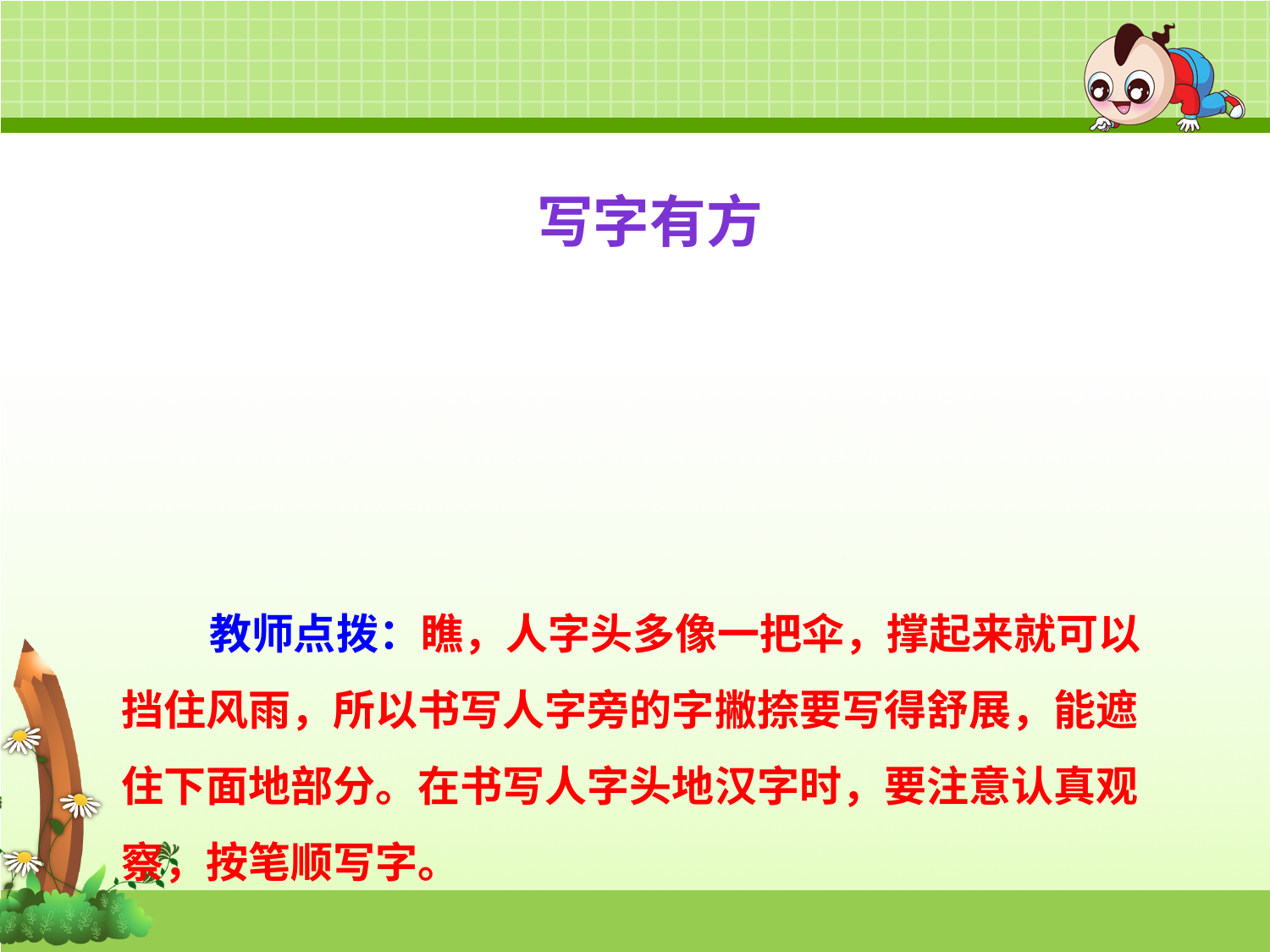

写字有方

教师点拨：瞧，人字头多像一把伞，撑起来就可以挡住风雨，所以书写人字旁的字撇捺要写得舒展，能遮住下面地部分。在书写人字头地汉字时，要注意认真观察，按笔顺写字。